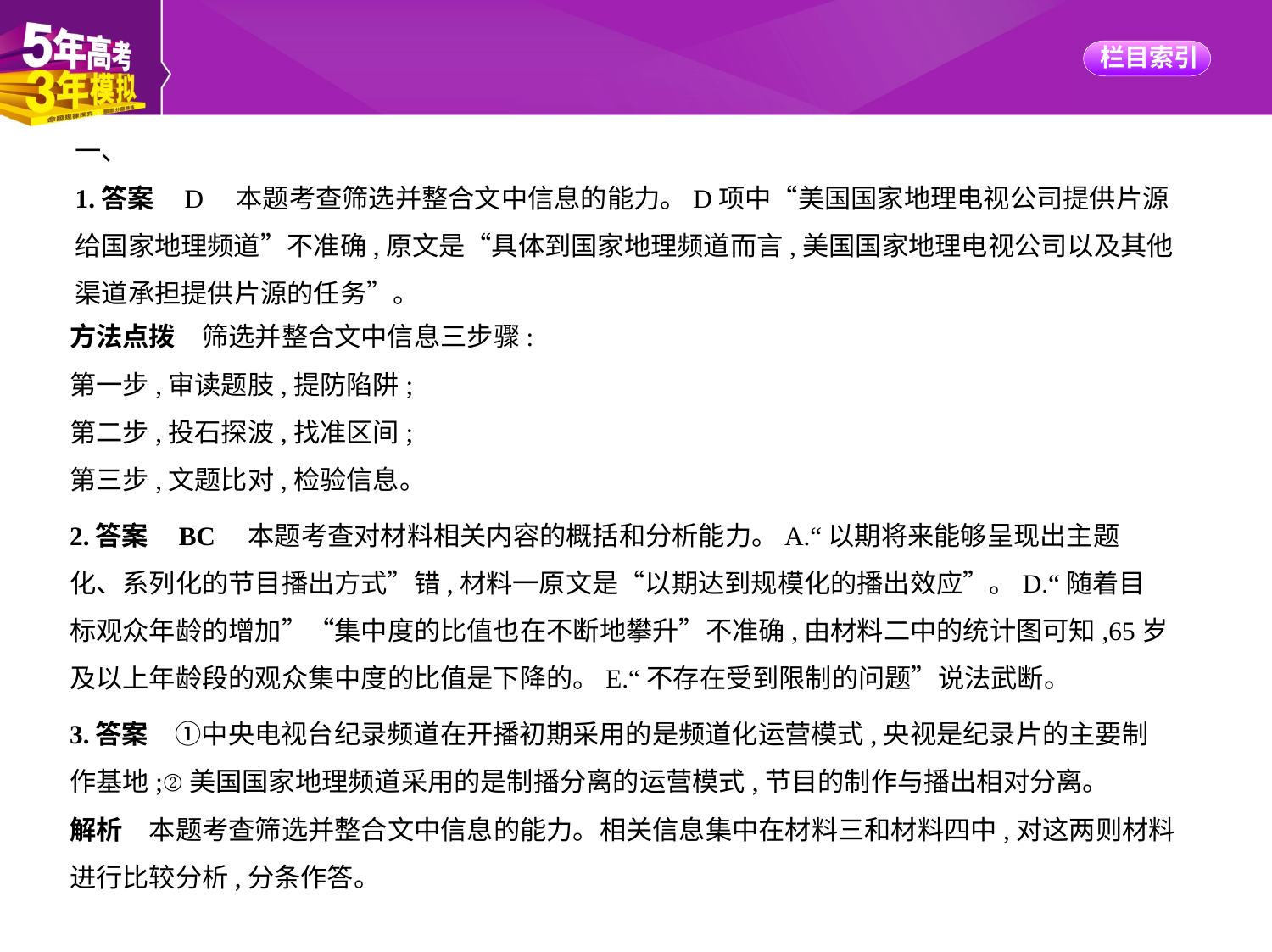

一、
1.答案    D　本题考查筛选并整合文中信息的能力。D项中“美国国家地理电视公司提供片源
给国家地理频道”不准确,原文是“具体到国家地理频道而言,美国国家地理电视公司以及其他
渠道承担提供片源的任务”。
方法点拨　筛选并整合文中信息三步骤:
第一步,审读题肢,提防陷阱;
第二步,投石探波,找准区间;
第三步,文题比对,检验信息。
2.答案    BC　本题考查对材料相关内容的概括和分析能力。A.“以期将来能够呈现出主题
化、系列化的节目播出方式”错,材料一原文是“以期达到规模化的播出效应”。D.“随着目
标观众年龄的增加”“集中度的比值也在不断地攀升”不准确,由材料二中的统计图可知,65岁
及以上年龄段的观众集中度的比值是下降的。E.“不存在受到限制的问题”说法武断。
3.答案　①中央电视台纪录频道在开播初期采用的是频道化运营模式,央视是纪录片的主要制
作基地;②美国国家地理频道采用的是制播分离的运营模式,节目的制作与播出相对分离。
解析　本题考查筛选并整合文中信息的能力。相关信息集中在材料三和材料四中,对这两则材料进行比较分析,分条作答。